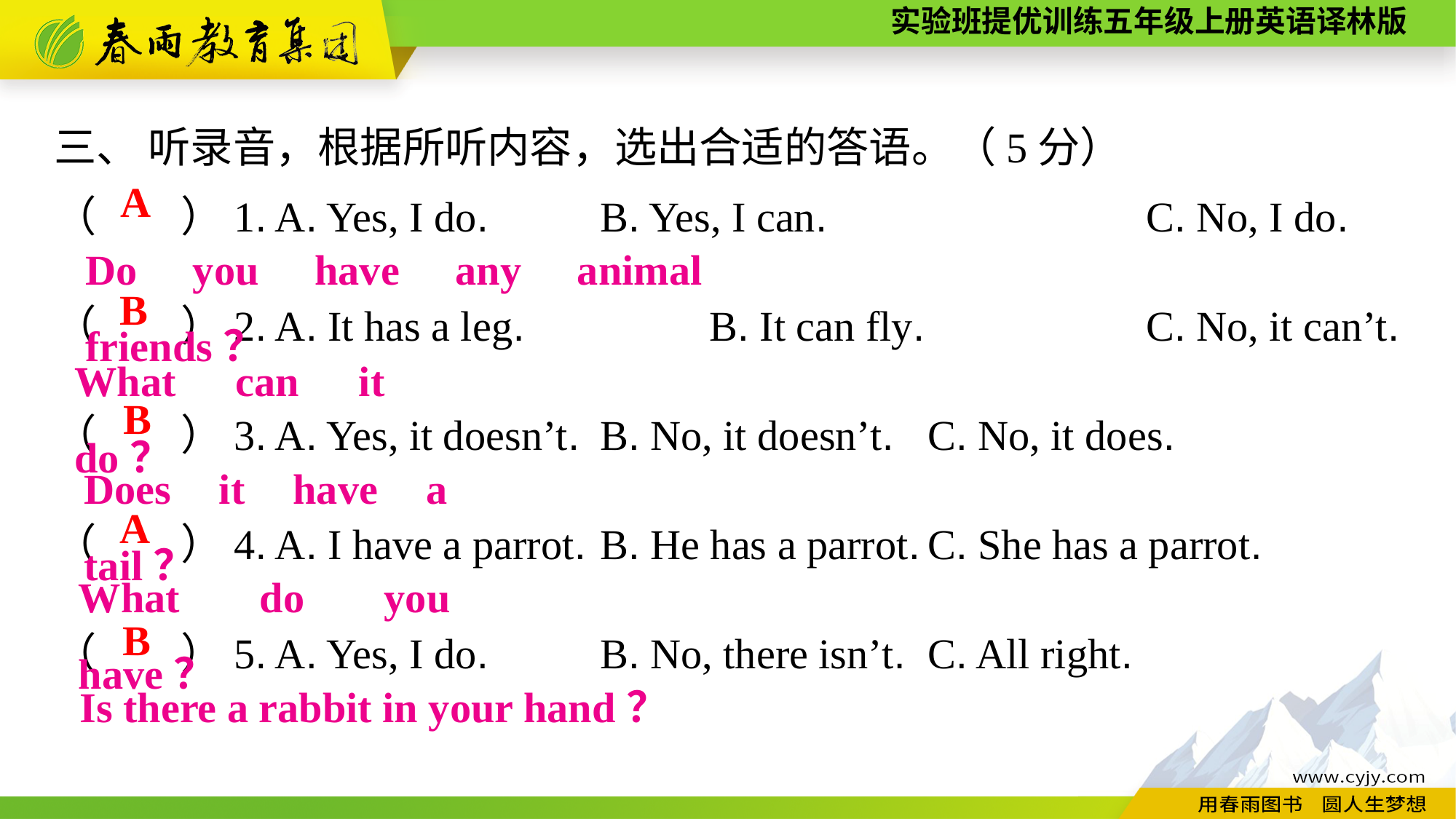

三、 听录音，根据所听内容，选出合适的答语。（5分）
（　　）1. A. Yes, I do.		B. Yes, I can.			C. No, I do.

（　　）2. A. It has a leg.		B. It can fly.			C. No, it can’t.

（　　）3. A. Yes, it doesn’t.	B. No, it doesn’t.	C. No, it does.

（　　）4. A. I have a parrot.	B. He has a parrot.	C. She has a parrot.

（　　）5. A. Yes, I do.		B. No, there isn’t.	C. All right.
A
Do you have any animal friends？
B
What can it do？
B
Does it have a tail？
A
What do you have？
B
Is there a rabbit in your hand？